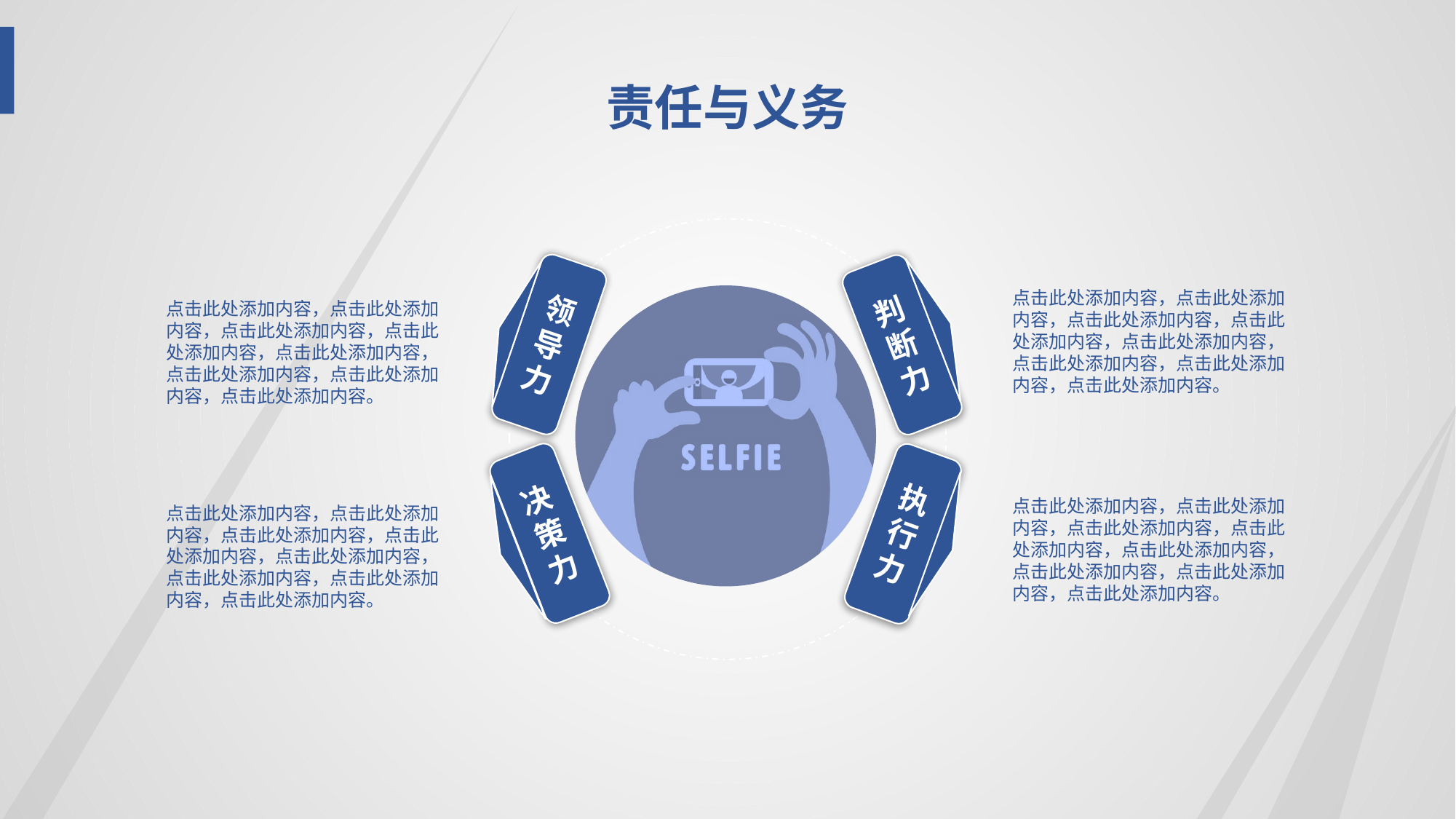

责任与义务

领导力

判断力

点击此处添加内容，点击此处添加内容，点击此处添加内容，点击此处添加内容，点击此处添加内容，点击此处添加内容，点击此处添加内容，点击此处添加内容。

点击此处添加内容，点击此处添加内容，点击此处添加内容，点击此处添加内容，点击此处添加内容，点击此处添加内容，点击此处添加内容，点击此处添加内容。
决策力

执行力

点击此处添加内容，点击此处添加内容，点击此处添加内容，点击此处添加内容，点击此处添加内容，点击此处添加内容，点击此处添加内容，点击此处添加内容。
点击此处添加内容，点击此处添加内容，点击此处添加内容，点击此处添加内容，点击此处添加内容，点击此处添加内容，点击此处添加内容，点击此处添加内容。
.